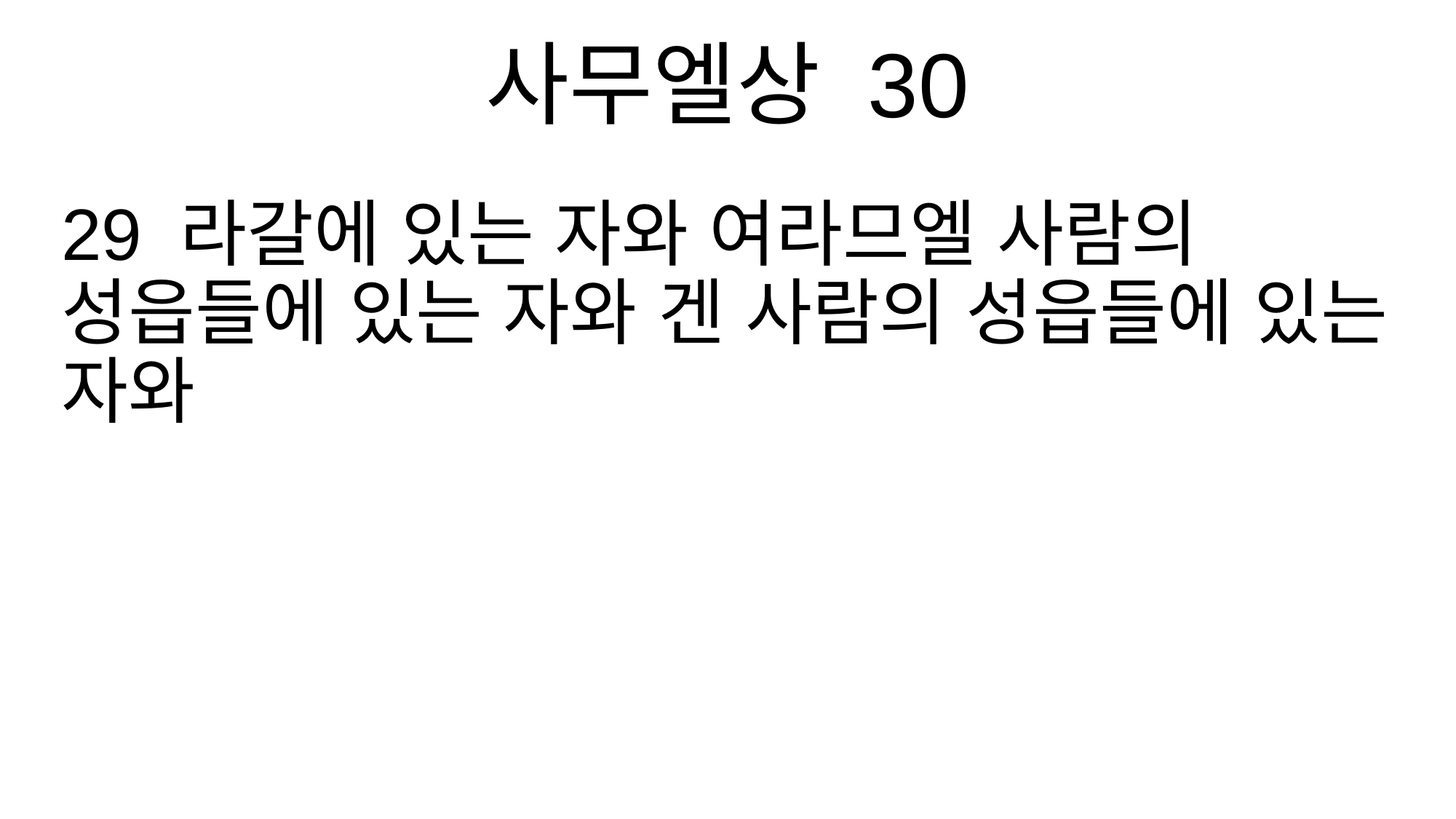

사무엘상 30
29 라갈에 있는 자와 여라므엘 사람의 성읍들에 있는 자와 겐 사람의 성읍들에 있는 자와